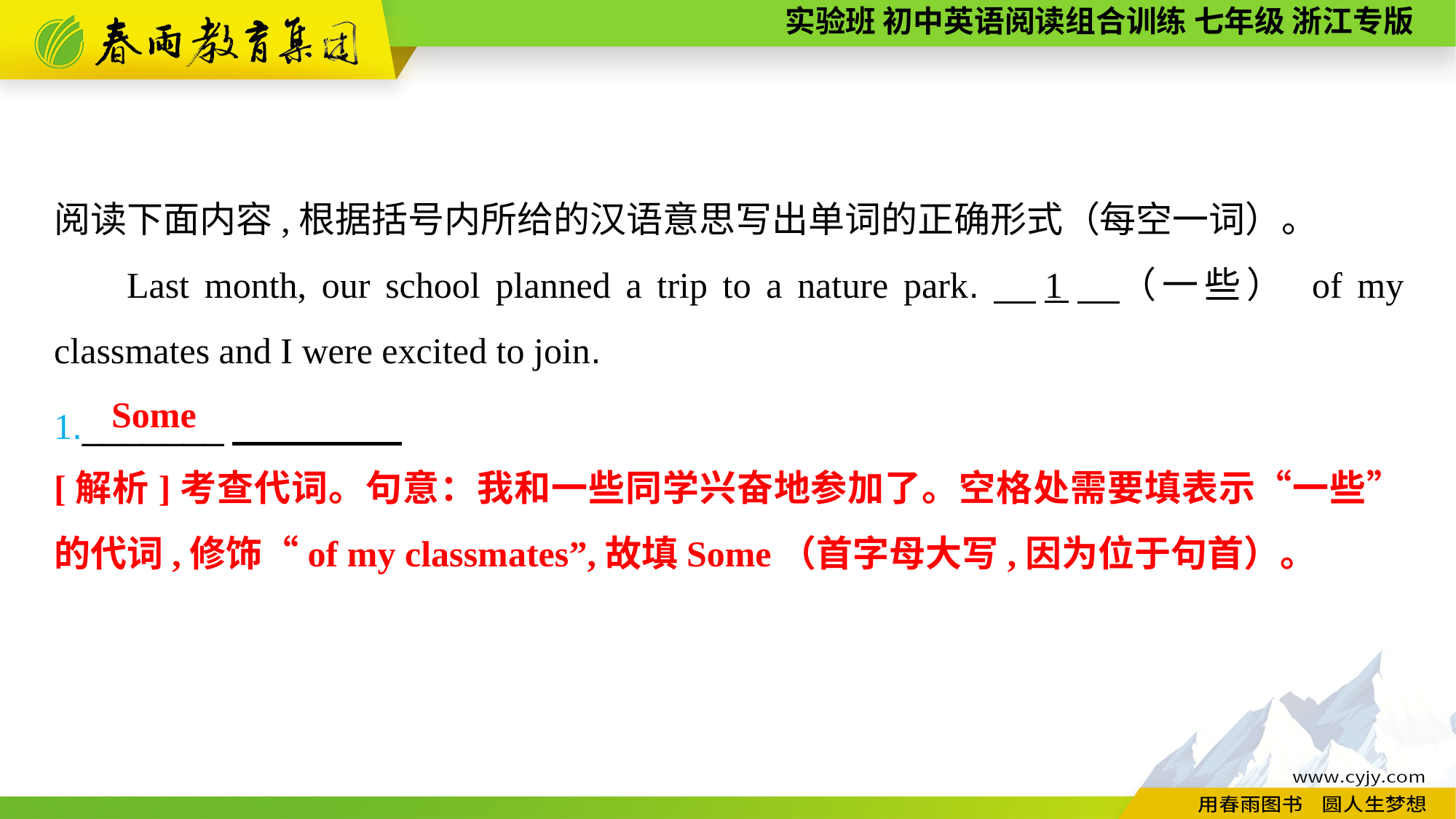

阅读下面内容,根据括号内所给的汉语意思写出单词的正确形式（每空一词）。
Last month, our school planned a trip to a nature park.　1　（一些） of my classmates and I were excited to join.
1._______
Some
[解析]考查代词。句意：我和一些同学兴奋地参加了。空格处需要填表示“一些”的代词,修饰“of my classmates”,故填Some（首字母大写,因为位于句首）。